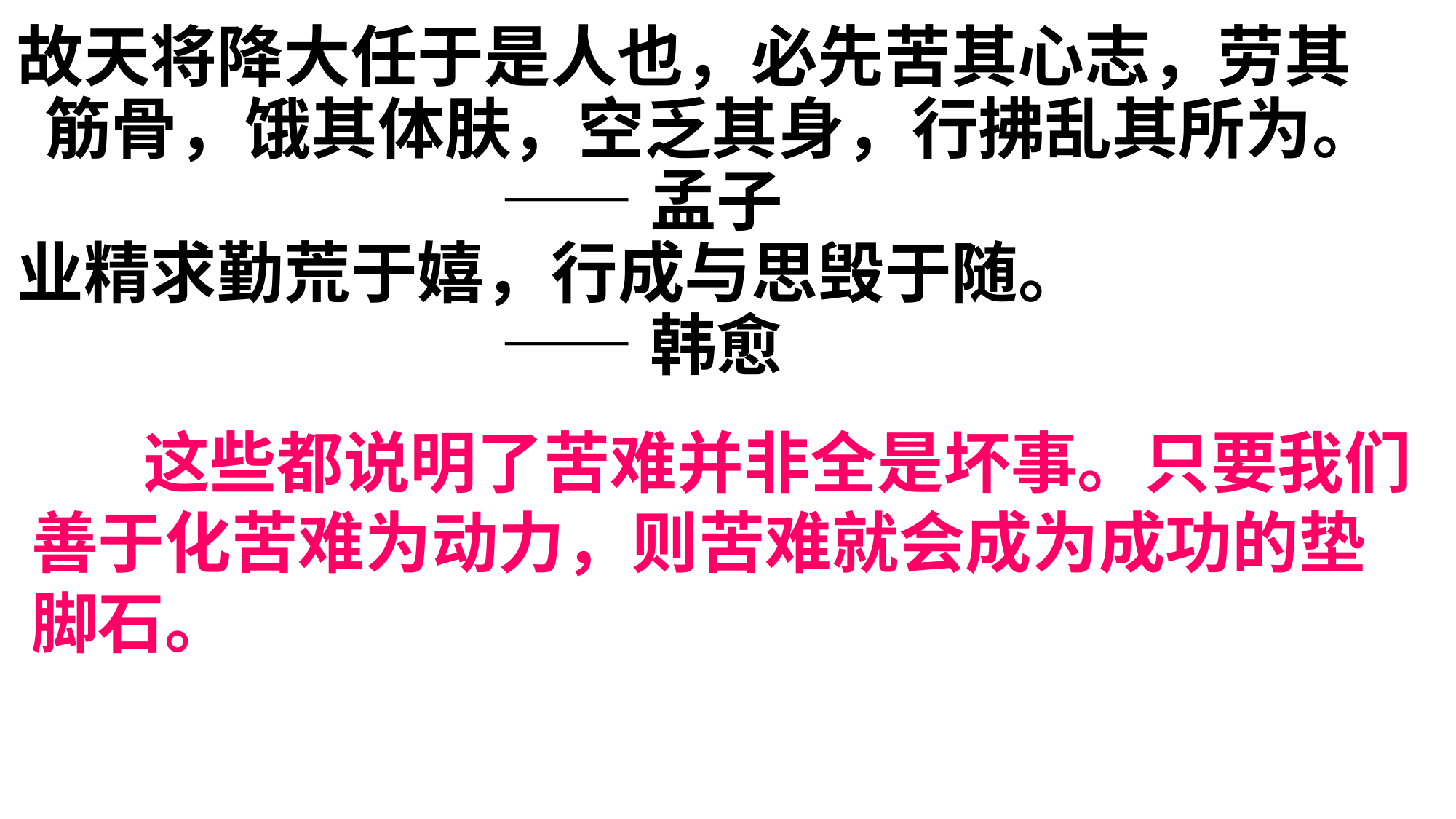

故天将降大任于是人也，必先苦其心志，劳其筋骨，饿其体肤，空乏其身，行拂乱其所为。
                                ——孟子
业精求勤荒于嬉，行成与思毁于随。
                                ——韩愈
        这些都说明了苦难并非全是坏事。只要我们善于化苦难为动力，则苦难就会成为成功的垫脚石。